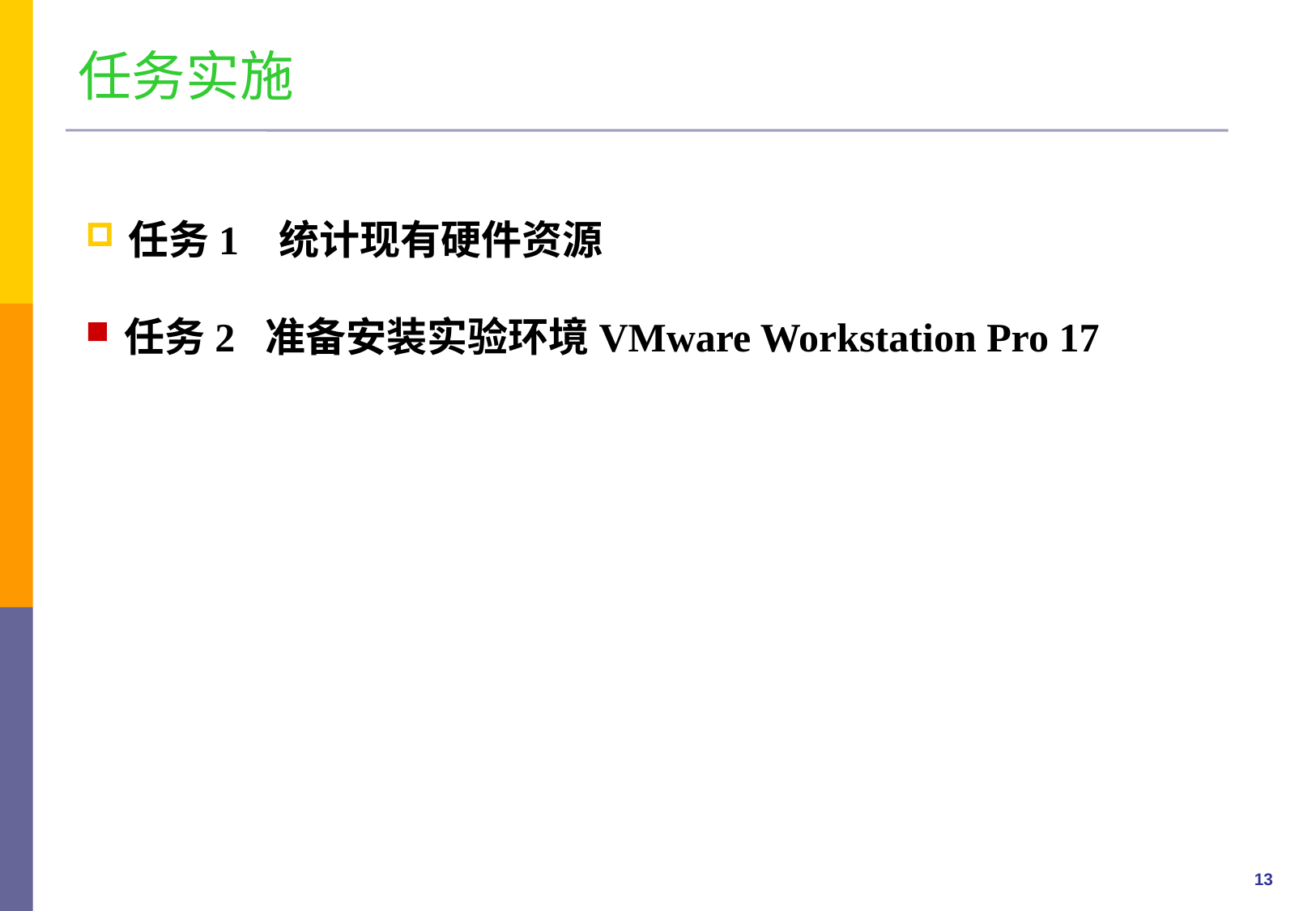

任务实施
任务1   统计现有硬件资源
任务2  准备安装实验环境VMware Workstation Pro 17
13